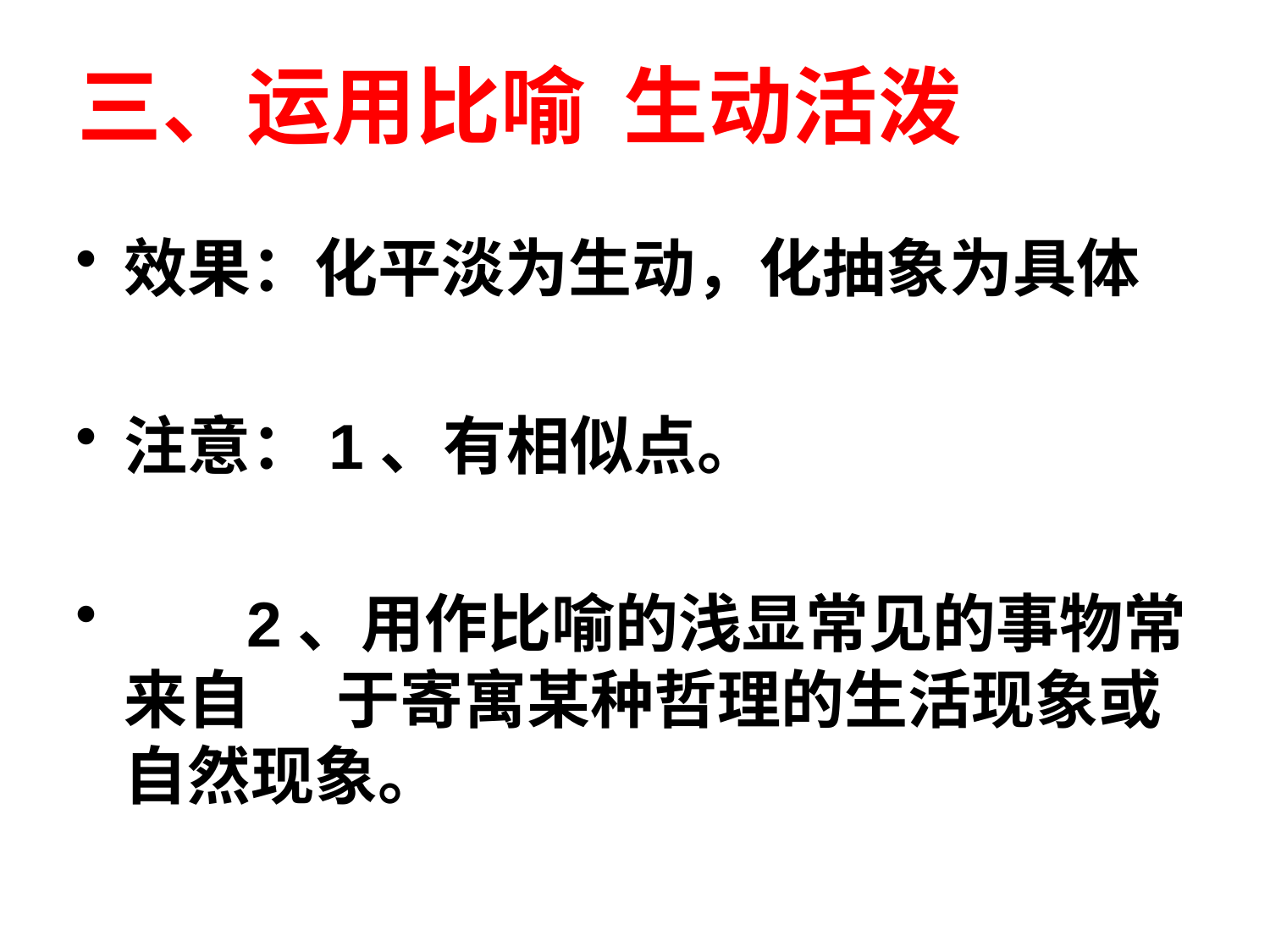

三、运用比喻  生动活泼

效果：化平淡为生动，化抽象为具体

注意：1、有相似点。

       2、用作比喻的浅显常见的事物常来自      于寄寓某种哲理的生活现象或自然现象。